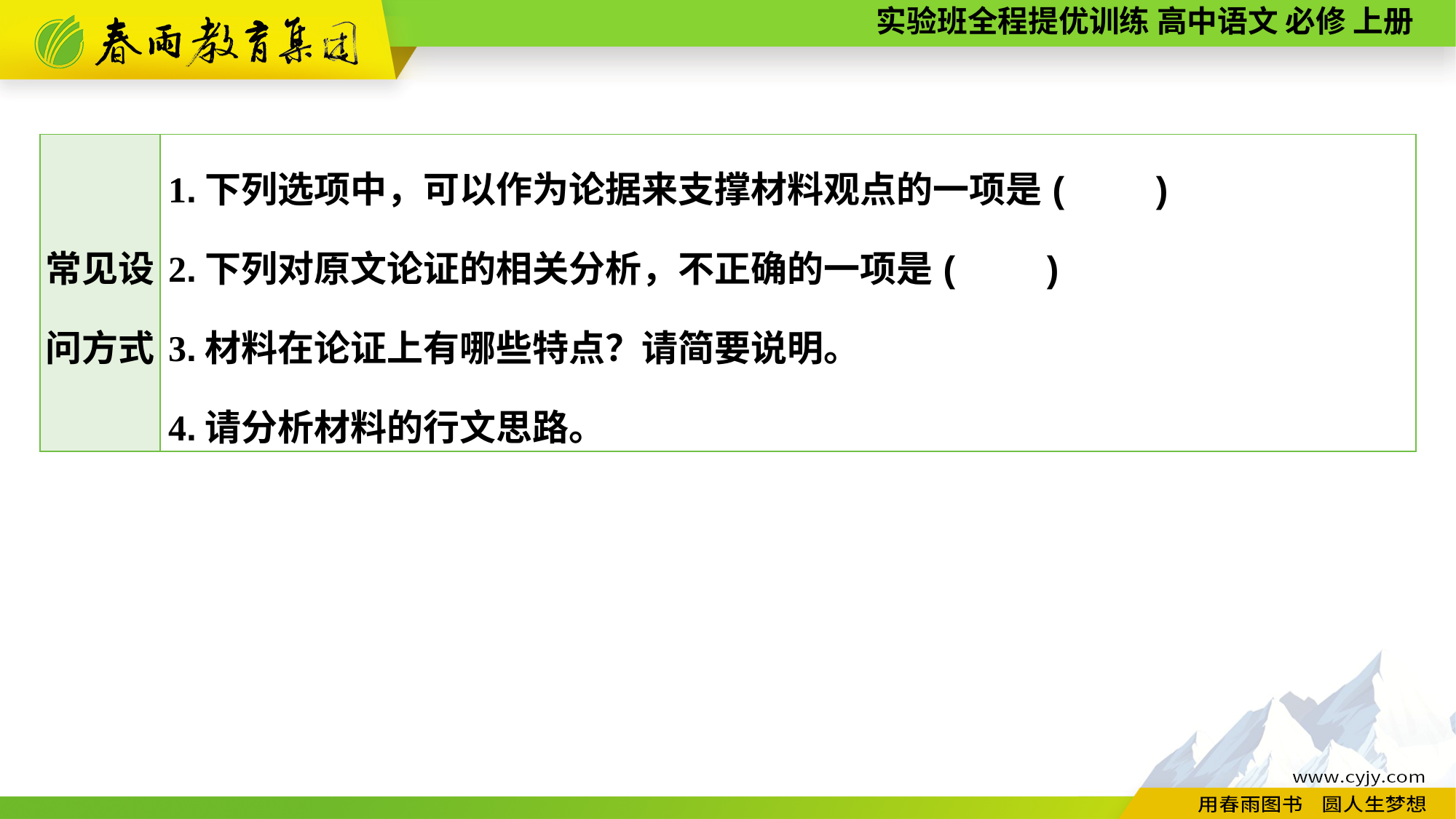

| 常见设问方式 | 1.下列选项中，可以作为论据来支撑材料观点的一项是(　　) 2.下列对原文论证的相关分析，不正确的一项是(　　) 3.材料在论证上有哪些特点？请简要说明。 4.请分析材料的行文思路。 |
| --- | --- |